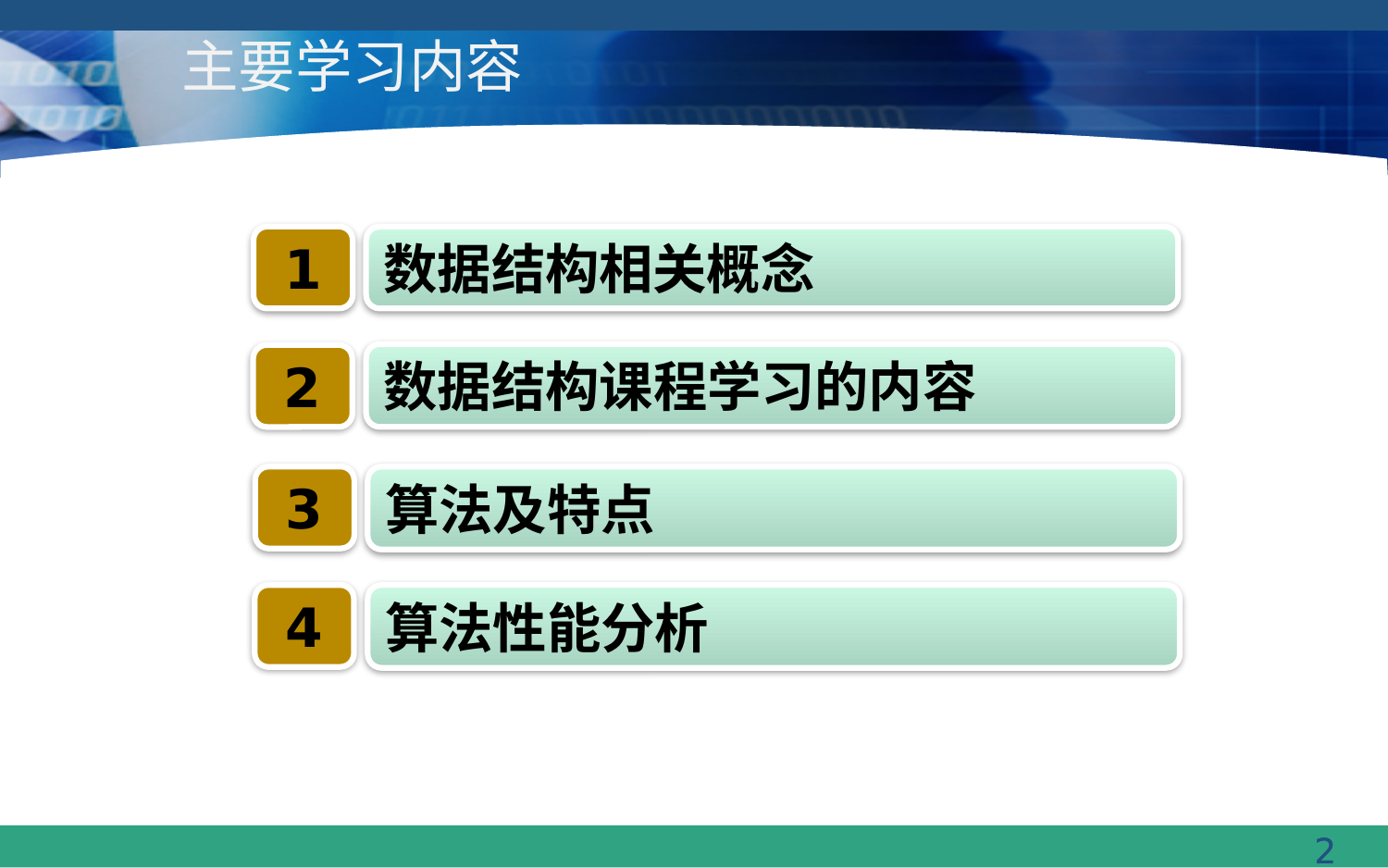

# 主要学习内容
1
数据结构相关概念
数据结构课程学习的内容
2
3
算法及特点
4
算法性能分析